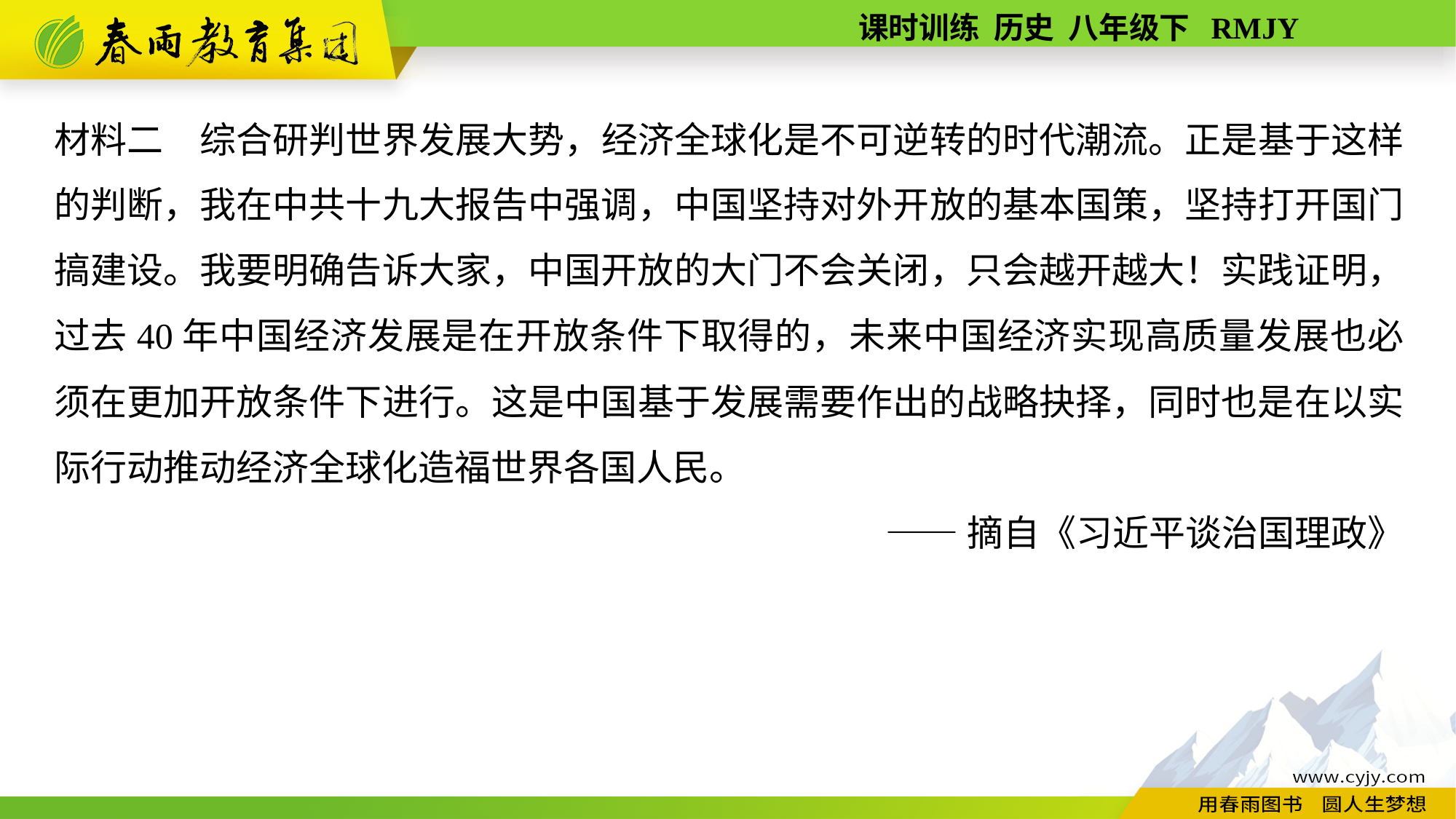

材料二　综合研判世界发展大势，经济全球化是不可逆转的时代潮流。正是基于这样的判断，我在中共十九大报告中强调，中国坚持对外开放的基本国策，坚持打开国门搞建设。我要明确告诉大家，中国开放的大门不会关闭，只会越开越大！实践证明，过去40年中国经济发展是在开放条件下取得的，未来中国经济实现高质量发展也必须在更加开放条件下进行。这是中国基于发展需要作出的战略抉择，同时也是在以实际行动推动经济全球化造福世界各国人民。
——摘自《习近平谈治国理政》